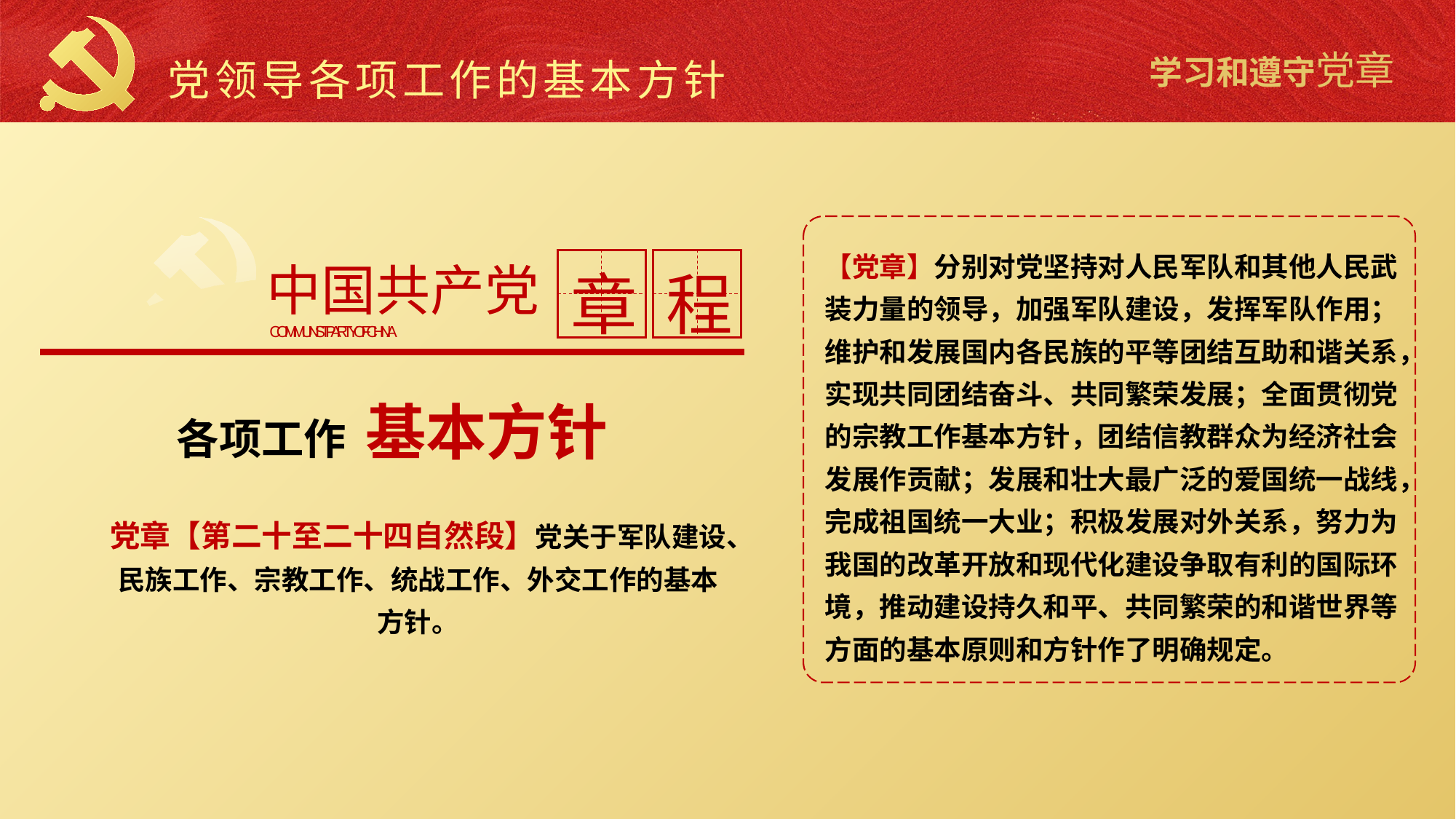

党领导各项工作的基本方针

中国共产党
章

程

COMMUNIST PARTY OF CHINA

【党章】分别对党坚持对人民军队和其他人民武装力量的领导，加强军队建设，发挥军队作用；维护和发展国内各民族的平等团结互助和谐关系，实现共同团结奋斗、共同繁荣发展；全面贯彻党的宗教工作基本方针，团结信教群众为经济社会发展作贡献；发展和壮大最广泛的爱国统一战线，完成祖国统一大业；积极发展对外关系，努力为我国的改革开放和现代化建设争取有利的国际环境，推动建设持久和平、共同繁荣的和谐世界等方面的基本原则和方针作了明确规定。
各项工作  基本方针
党章【第二十至二十四自然段】党关于军队建设、民族工作、宗教工作、统战工作、外交工作的基本方针。